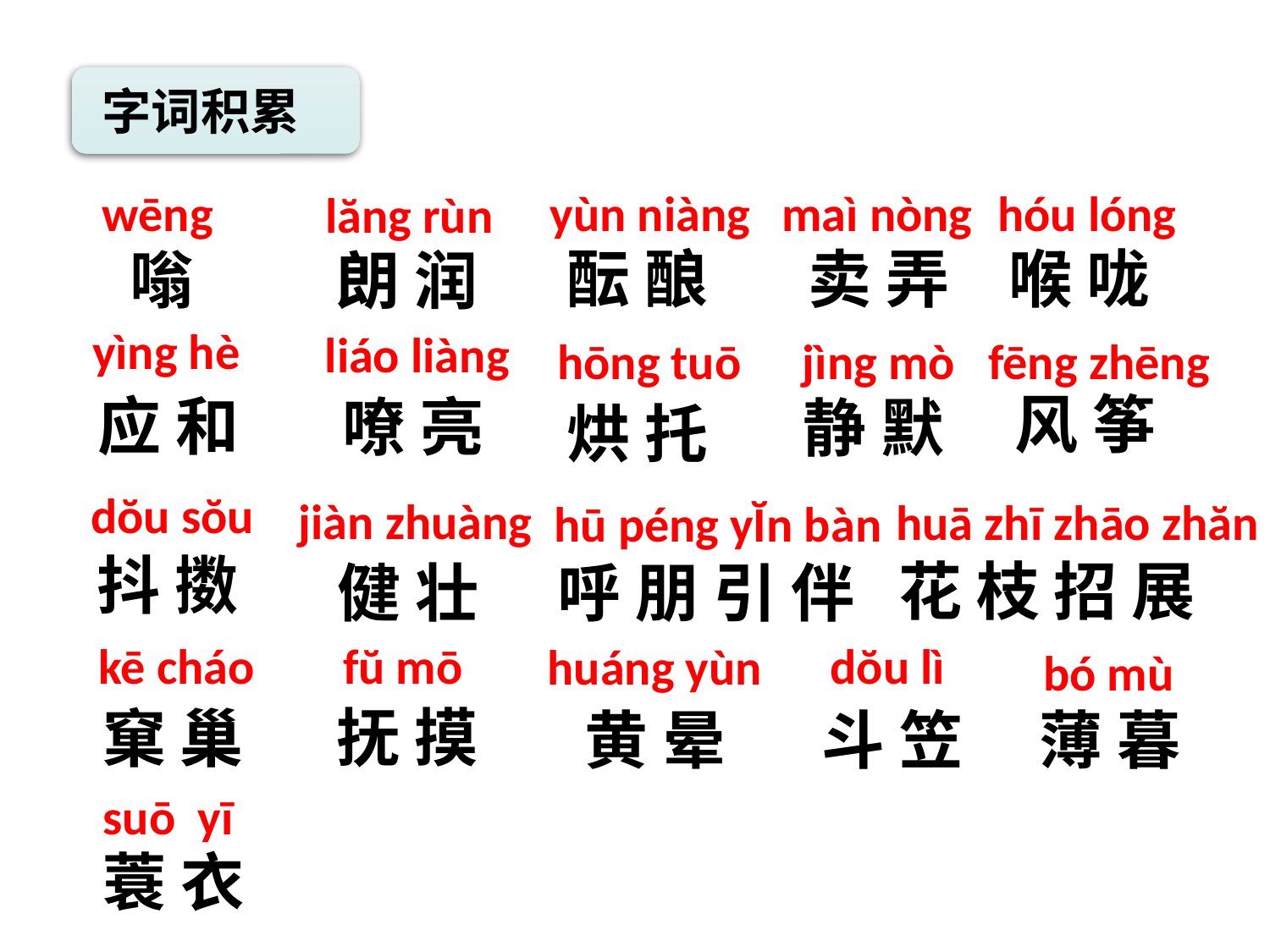

字词积累
wēng
yùn niàng
hóu lóng
maì nòng
lăng rùn
酝 酿
卖 弄
喉 咙
嗡
朗 润
yìng hè
liáo liàng
hōng tuō
jìng mò
fēng zhēng
风 筝
应 和
嘹 亮
静 默
烘 托
dŏu sŏu
jiàn zhuàng
huā zhī zhāo zhăn
hū péng yĬn bàn
抖 擞
花 枝 招 展
呼 朋 引 伴
健 壮
dŏu lì
kē cháo
fŭ mō
huáng yùn
bó mù
抚 摸
窠 巢
黄 晕
斗 笠
薄 暮
suō  yī
蓑 衣